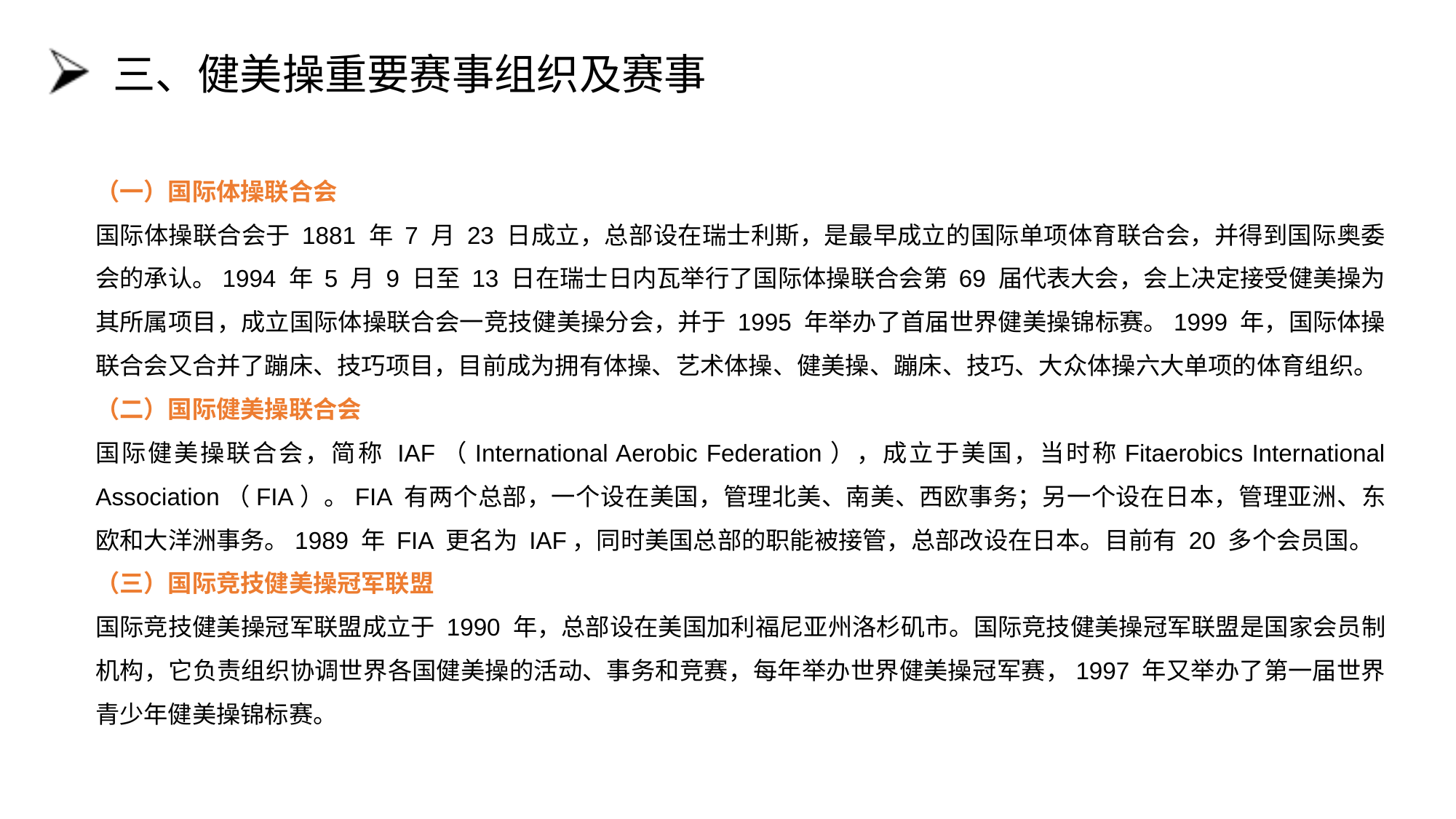

# 三、健美操重要赛事组织及赛事
（一）国际体操联合会
国际体操联合会于 1881 年 7 月 23 日成立，总部设在瑞士利斯，是最早成立的国际单项体育联合会，并得到国际奥委会的承认。1994 年 5 月 9 日至 13 日在瑞士日内瓦举行了国际体操联合会第 69 届代表大会，会上决定接受健美操为其所属项目，成立国际体操联合会一竞技健美操分会，并于 1995 年举办了首届世界健美操锦标赛。1999 年，国际体操联合会又合并了蹦床、技巧项目，目前成为拥有体操、艺术体操、健美操、蹦床、技巧、大众体操六大单项的体育组织。
（二）国际健美操联合会
国际健美操联合会，简称 IAF（International Aerobic Federation），成立于美国，当时称Fitaerobics International Association（FIA）。FIA 有两个总部，一个设在美国，管理北美、南美、西欧事务；另一个设在日本，管理亚洲、东欧和大洋洲事务。1989 年 FIA 更名为 IAF，同时美国总部的职能被接管，总部改设在日本。目前有 20 多个会员国。
（三）国际竞技健美操冠军联盟
国际竞技健美操冠军联盟成立于 1990 年，总部设在美国加利福尼亚州洛杉矶市。国际竞技健美操冠军联盟是国家会员制机构，它负责组织协调世界各国健美操的活动、事务和竞赛，每年举办世界健美操冠军赛，1997 年又举办了第一届世界青少年健美操锦标赛。